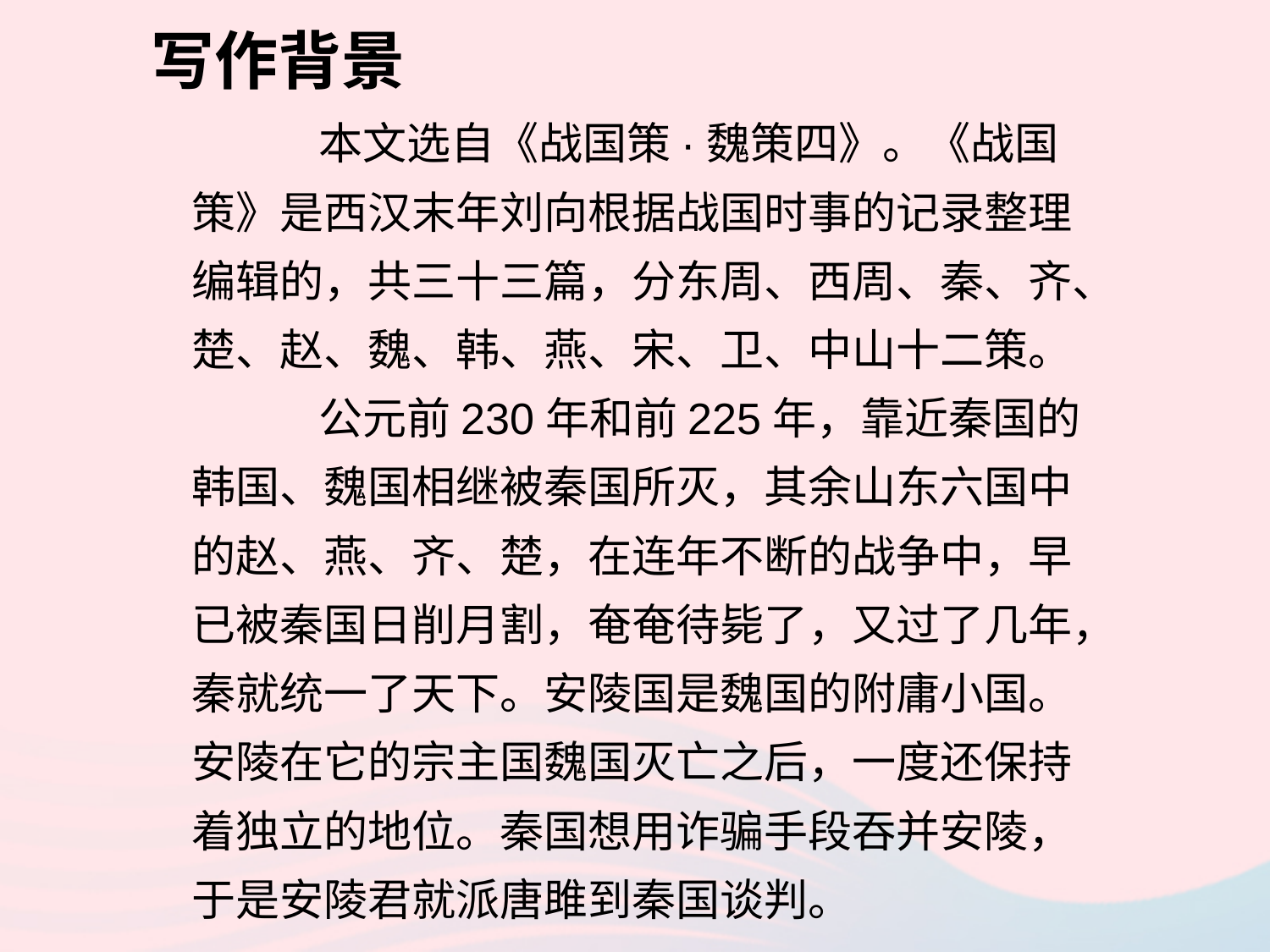

写作背景
	本文选自《战国策·魏策四》。《战国策》是西汉末年刘向根据战国时事的记录整理编辑的，共三十三篇，分东周、西周、秦、齐、楚、赵、魏、韩、燕、宋、卫、中山十二策。
	公元前230年和前225年，靠近秦国的韩国、魏国相继被秦国所灭，其余山东六国中的赵、燕、齐、楚，在连年不断的战争中，早已被秦国日削月割，奄奄待毙了，又过了几年，秦就统一了天下。安陵国是魏国的附庸小国。安陵在它的宗主国魏国灭亡之后，一度还保持着独立的地位。秦国想用诈骗手段吞并安陵，于是安陵君就派唐雎到秦国谈判。